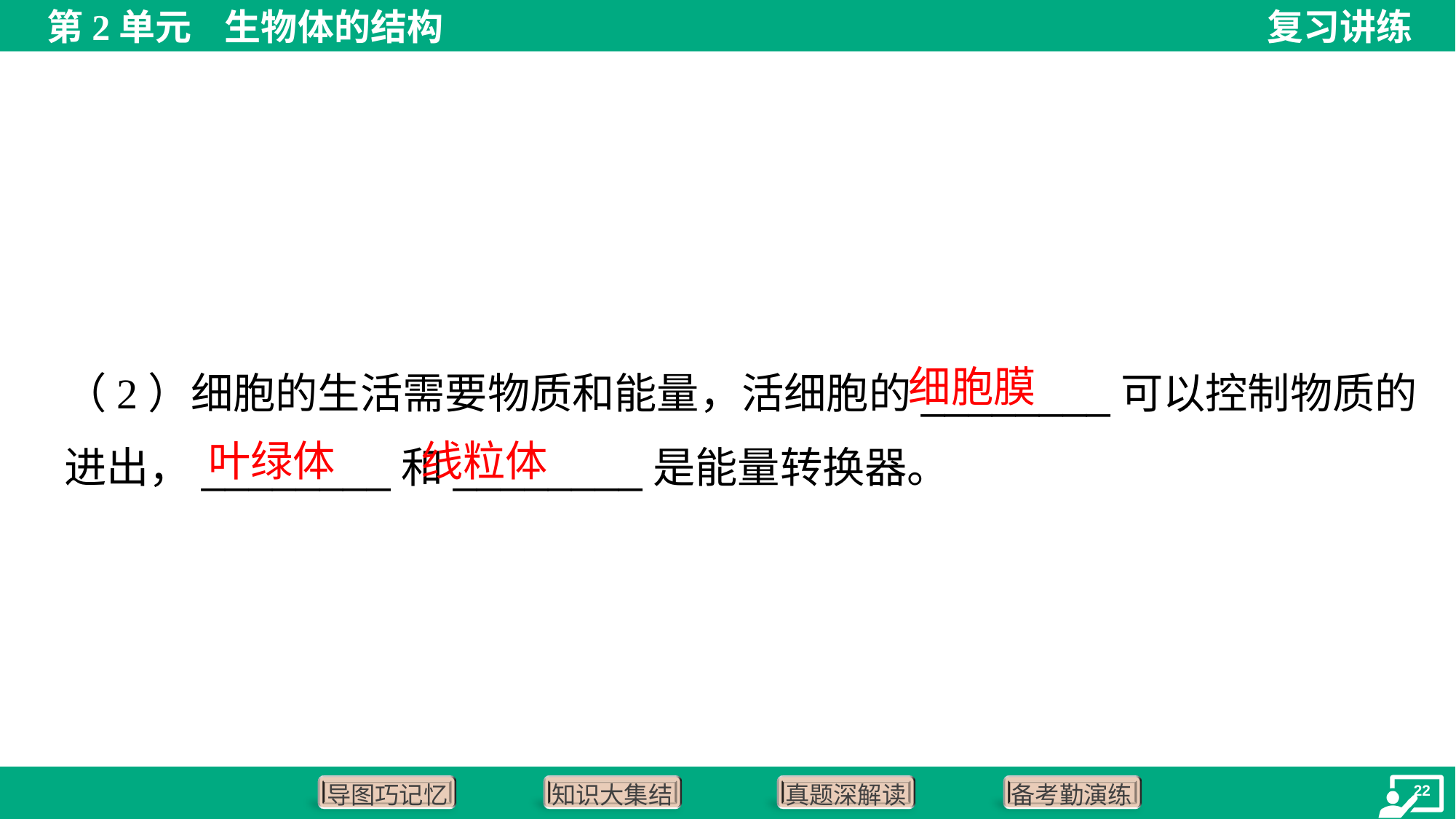

细胞膜
（2）细胞的生活需要物质和能量，活细胞的________可以控制物质的
进出，________和________是能量转换器。
叶绿体
线粒体